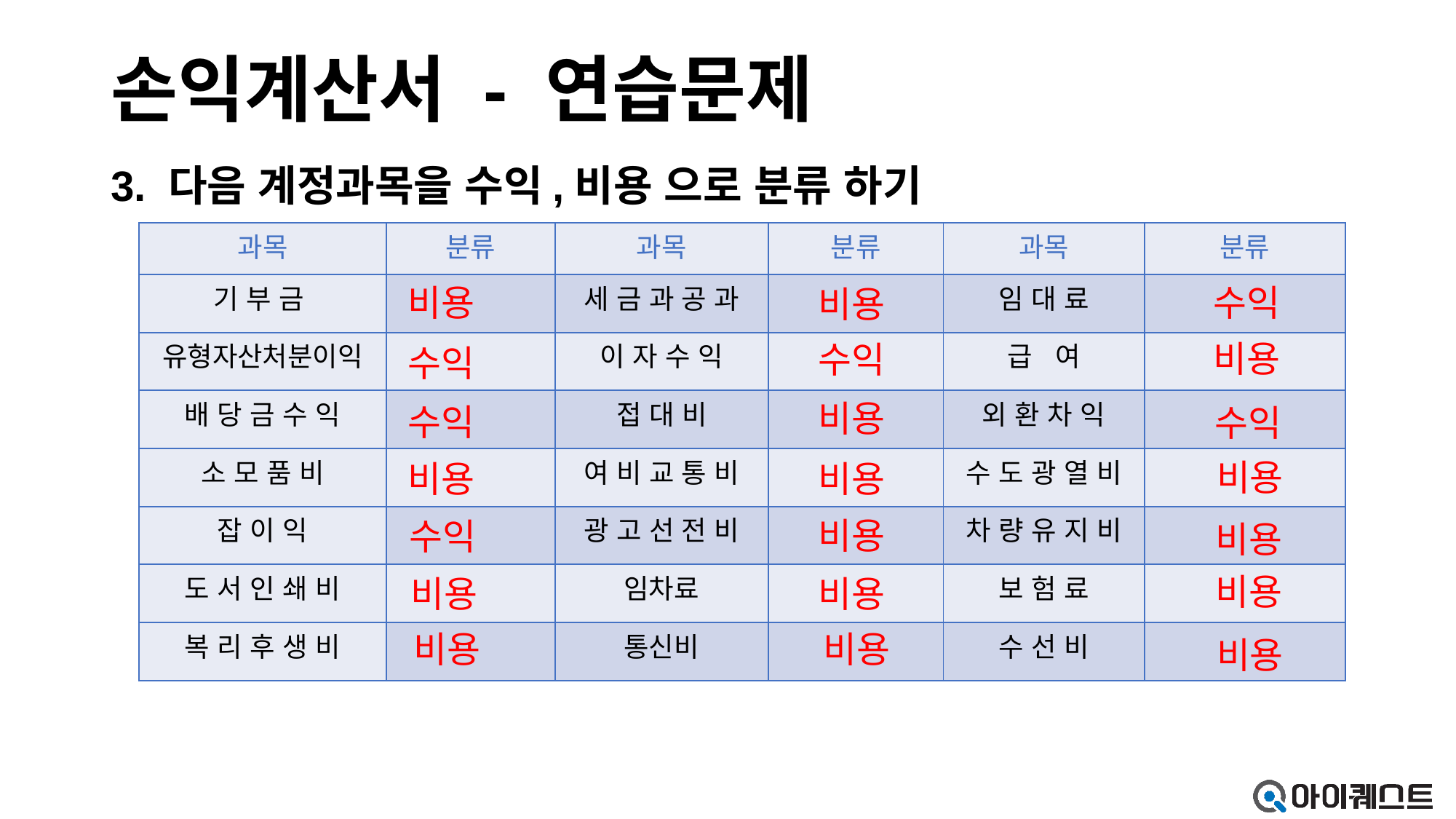

# 손익계산서 - 연습문제
3. 다음 계정과목을 수익,비용 으로 분류 하기
| 과목 | 분류 | 과목 | 분류 | 과목 | 분류 |
| --- | --- | --- | --- | --- | --- |
| 기 부 금 |  | 세 금 과 공 과 |  | 임 대 료 |  |
| 유형자산처분이익 |  | 이 자 수 익 |  | 급 여 |  |
| 배 당 금 수 익 |  | 접 대 비 |  | 외 환 차 익 |  |
| 소 모 품 비 |  | 여 비 교 통 비 |  | 수 도 광 열 비 |  |
| 잡 이 익 |  | 광 고 선 전 비 |  | 차 량 유 지 비 |  |
| 도 서 인 쇄 비 |  | 임차료 |  | 보 험 료 |  |
| 복 리 후 생 비 |  | 통신비 |  | 수 선 비 |  |
비용
수익
비용
비용
수익
수익
비용
수익
수익
비용
비용
비용
비용
수익
비용
비용
비용
비용
비용
비용
비용